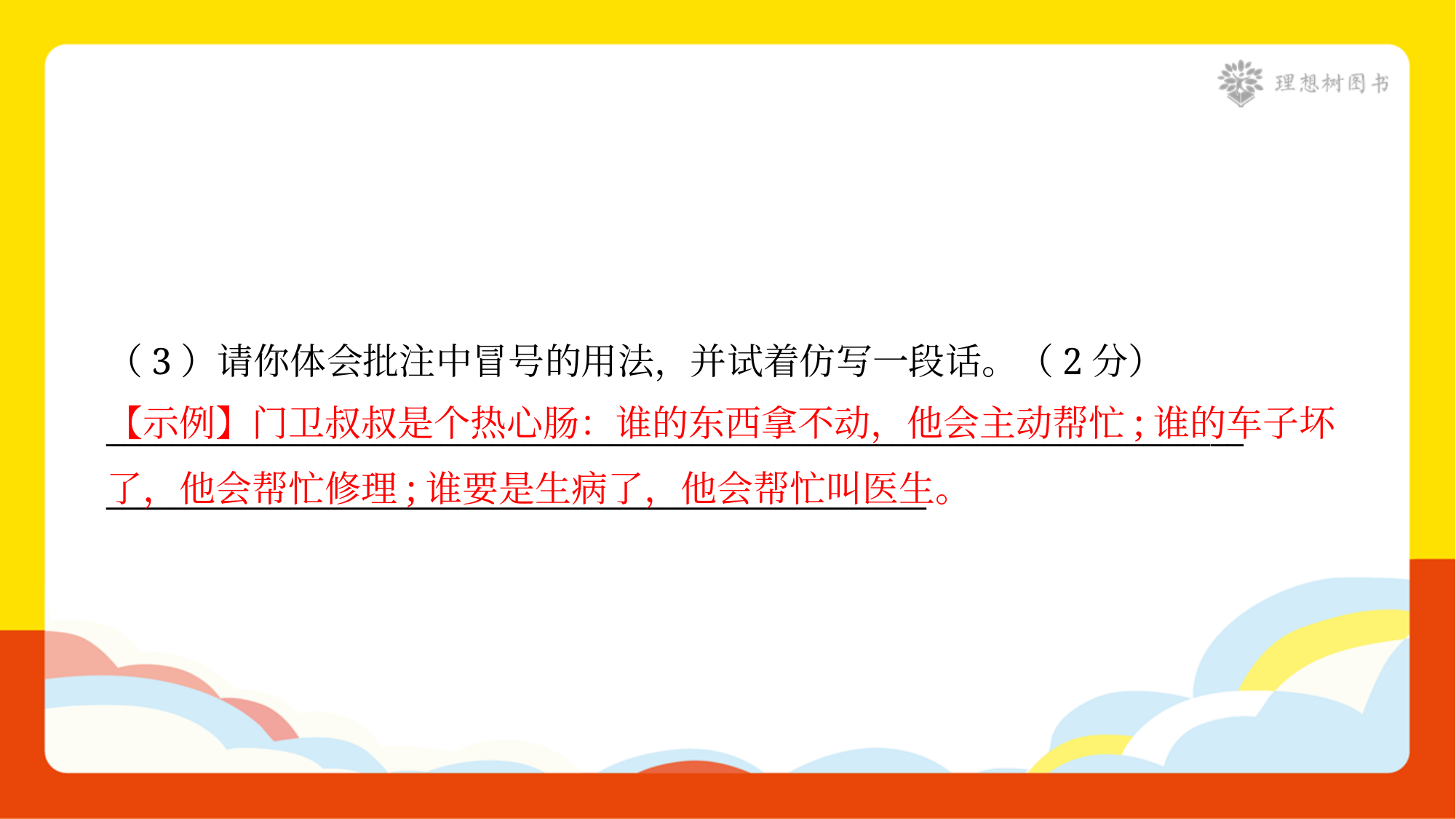

（3）请你体会批注中冒号的用法，并试着仿写一段话。（2分）
____________________________________________________________________
_________________________________________________
【示例】门卫叔叔是个热心肠：谁的东西拿不动，他会主动帮忙;谁的车子坏了，他会帮忙修理;谁要是生病了，他会帮忙叫医生。